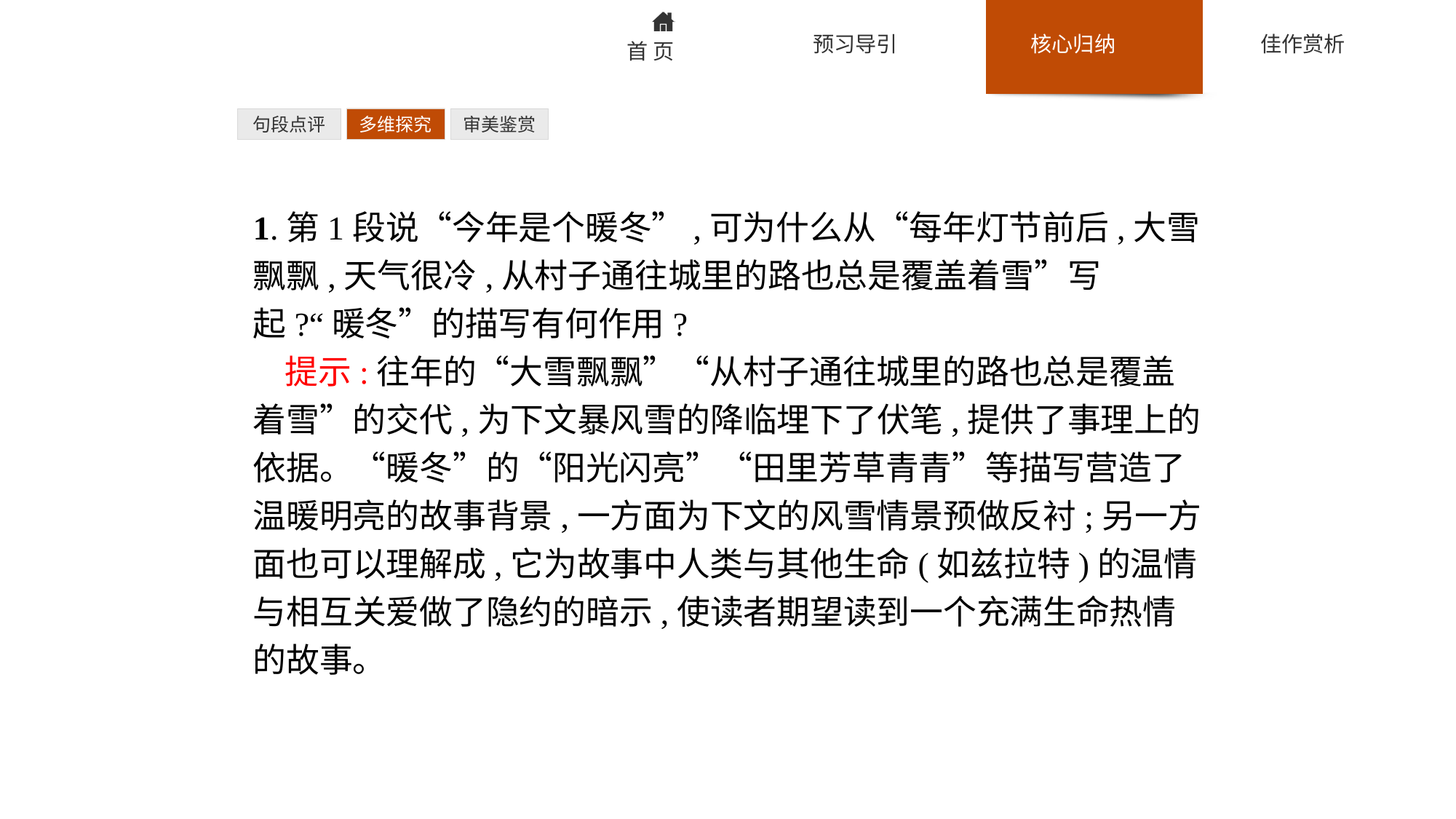

句段点评
多维探究
审美鉴赏
1.第1段说“今年是个暖冬”,可为什么从“每年灯节前后,大雪飘飘,天气很冷,从村子通往城里的路也总是覆盖着雪”写起?“暖冬”的描写有何作用?
提示:往年的“大雪飘飘”“从村子通往城里的路也总是覆盖着雪”的交代,为下文暴风雪的降临埋下了伏笔,提供了事理上的依据。“暖冬”的“阳光闪亮”“田里芳草青青”等描写营造了温暖明亮的故事背景,一方面为下文的风雪情景预做反衬;另一方面也可以理解成,它为故事中人类与其他生命(如兹拉特)的温情与相互关爱做了隐约的暗示,使读者期望读到一个充满生命热情的故事。